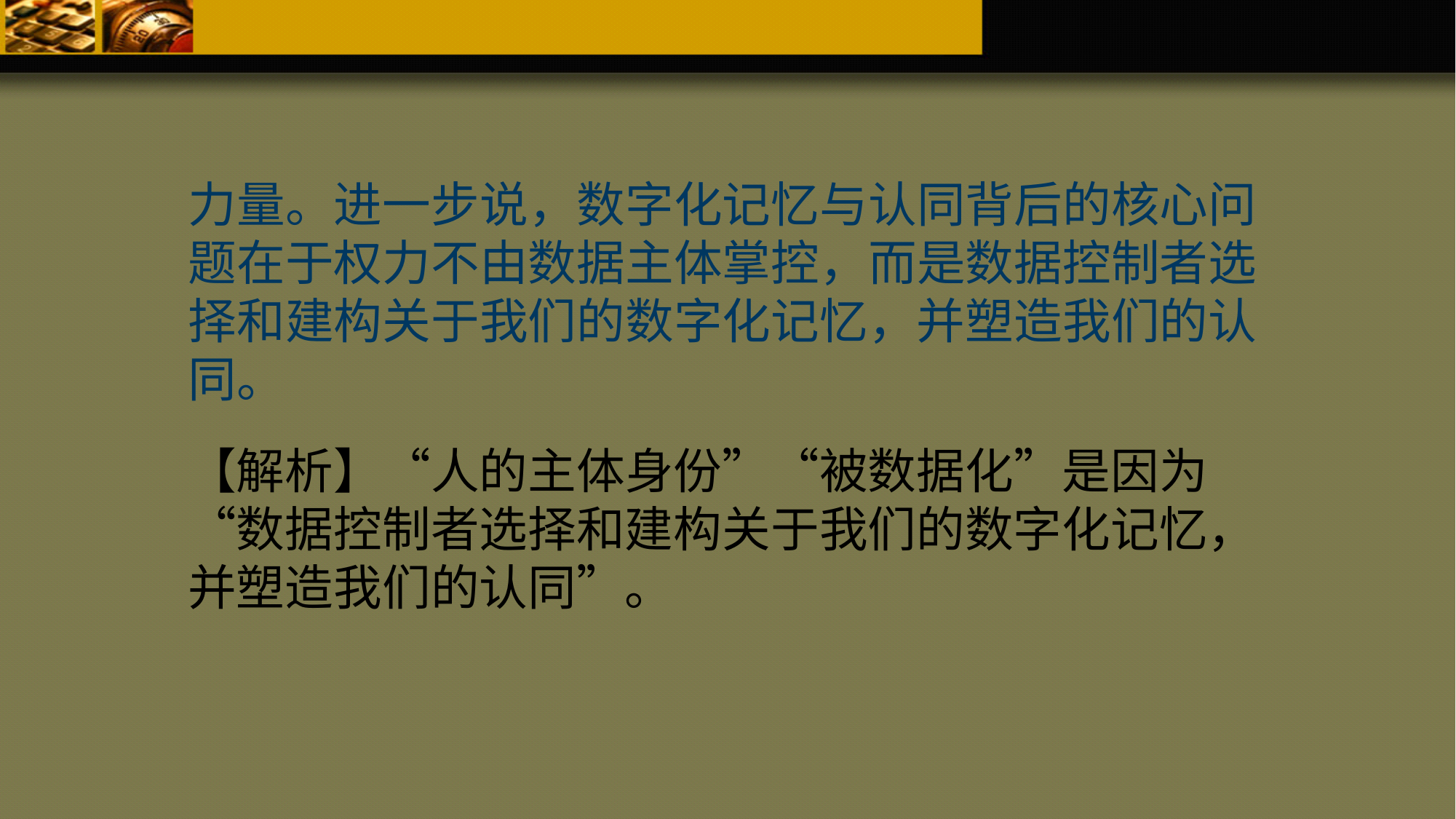

力量。进一步说，数字化记忆与认同背后的核心问题在于权力不由数据主体掌控，而是数据控制者选择和建构关于我们的数字化记忆，并塑造我们的认同。
【解析】“人的主体身份”“被数据化”是因为“数据控制者选择和建构关于我们的数字化记忆，并塑造我们的认同”。